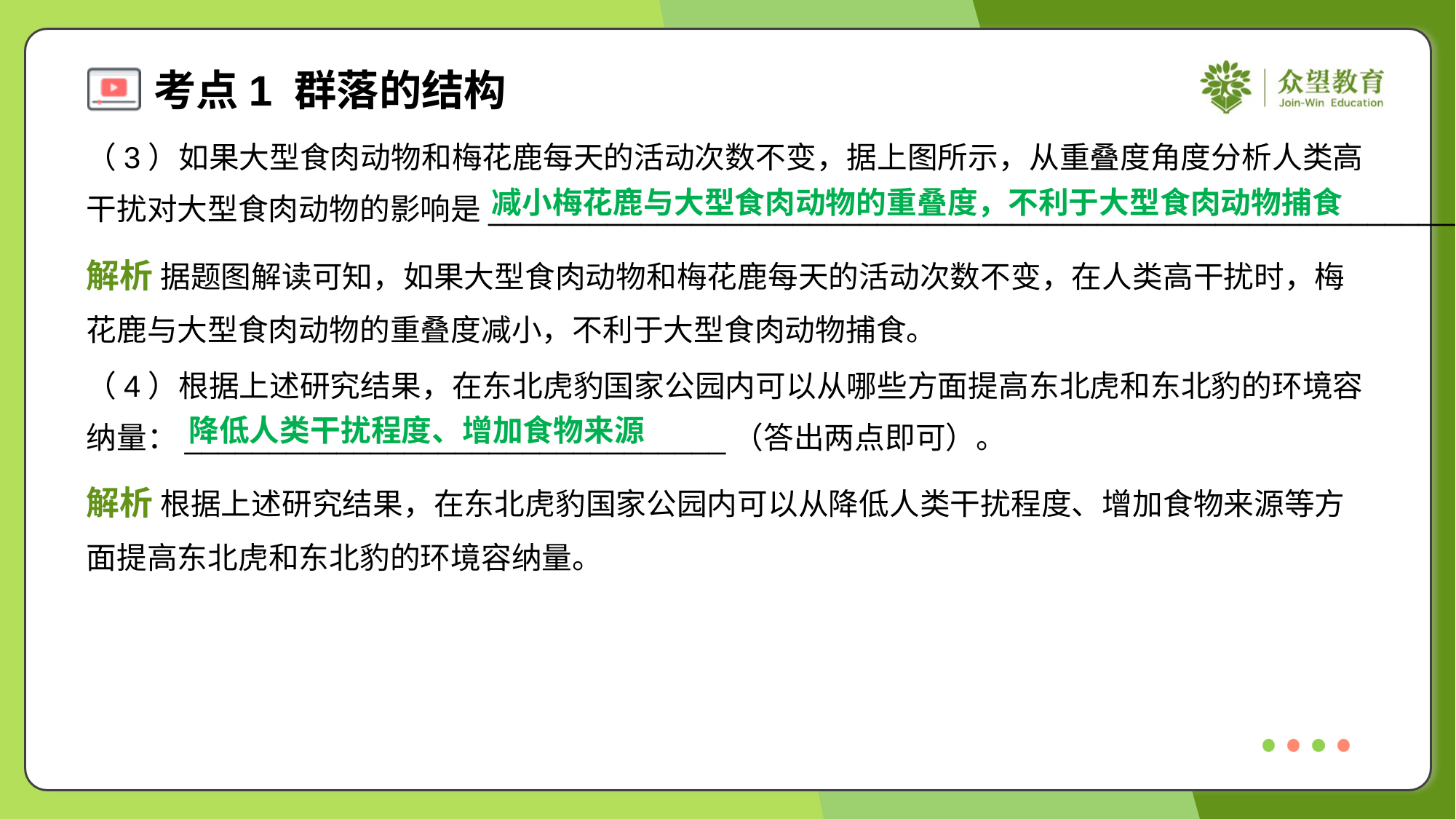

（3）如果大型食肉动物和梅花鹿每天的活动次数不变，据上图所示，从重叠度角度分析人类高
干扰对大型食肉动物的影响是__________________________________________________________。
减小梅花鹿与大型食肉动物的重叠度，不利于大型食肉动物捕食
解析 据题图解读可知，如果大型食肉动物和梅花鹿每天的活动次数不变，在人类高干扰时，梅
花鹿与大型食肉动物的重叠度减小，不利于大型食肉动物捕食。
（4）根据上述研究结果，在东北虎豹国家公园内可以从哪些方面提高东北虎和东北豹的环境容
纳量：________________________________（答出两点即可）。
降低人类干扰程度、增加食物来源
解析 根据上述研究结果，在东北虎豹国家公园内可以从降低人类干扰程度、增加食物来源等方
面提高东北虎和东北豹的环境容纳量。